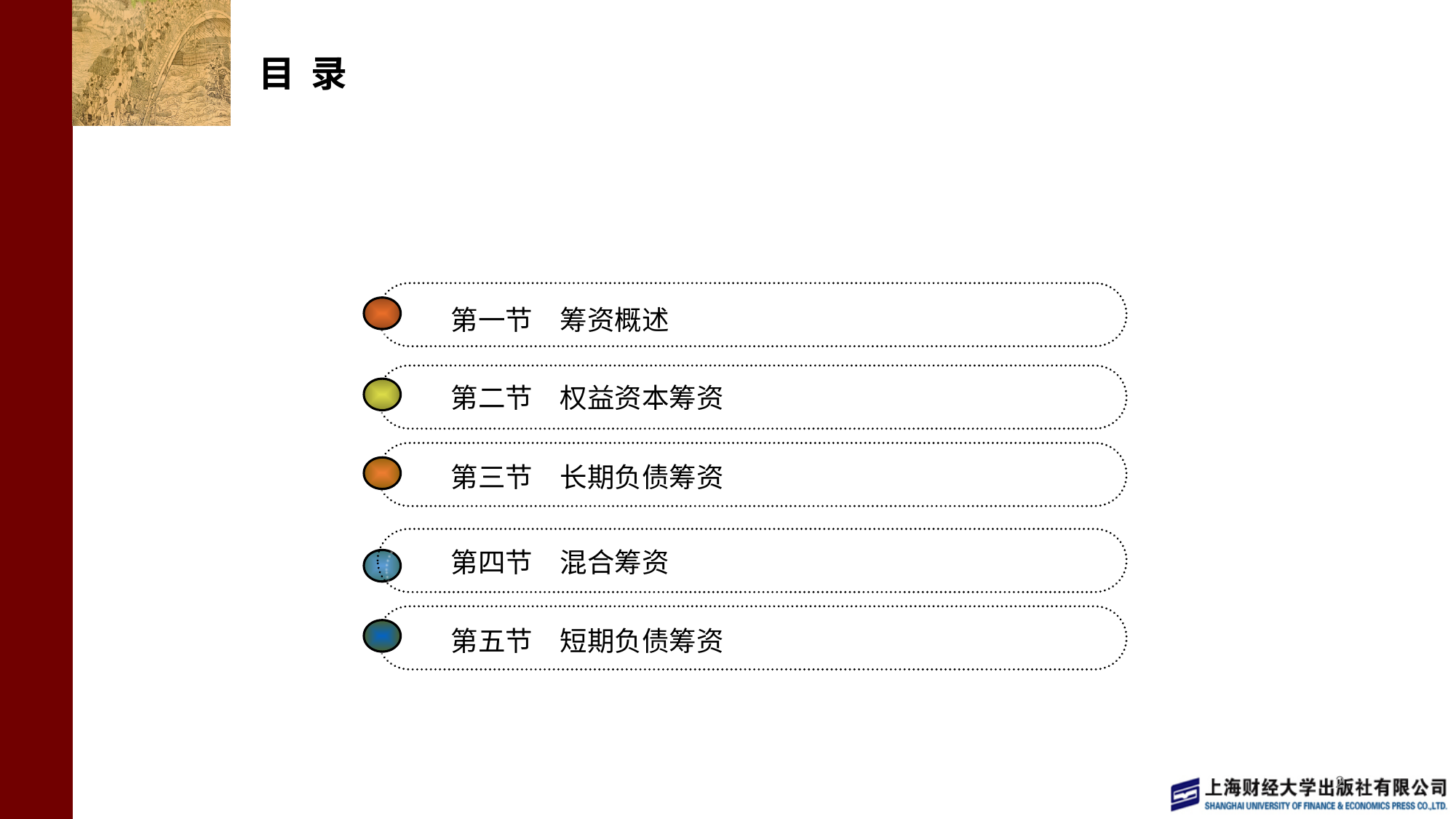

# 目  录

第一节　筹资概述

第二节　权益资本筹资

第三节　长期负债筹资

第四节　混合筹资

第五节　短期负债筹资

2